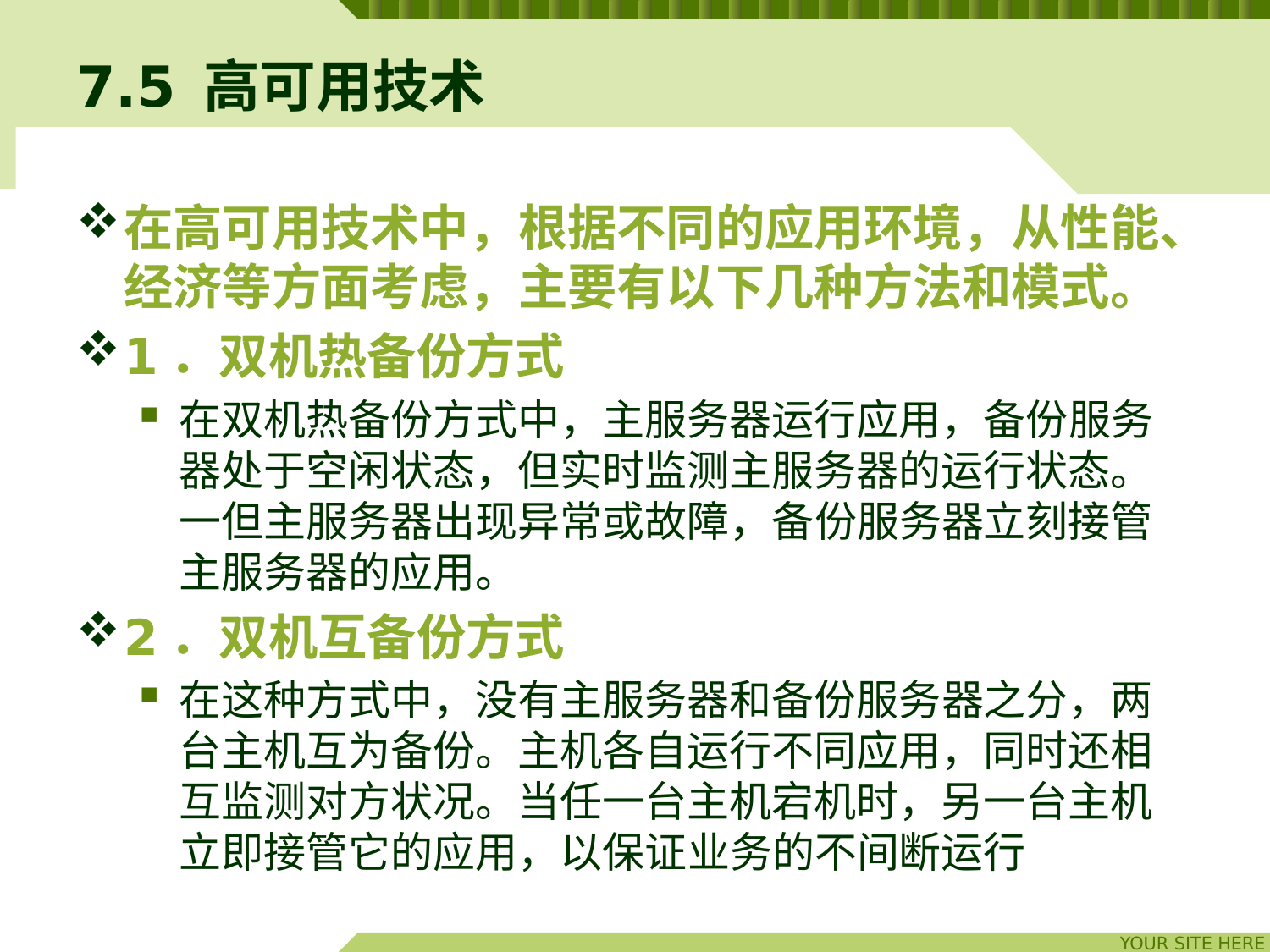

# 7.5	高可用技术
在高可用技术中，根据不同的应用环境，从性能、经济等方面考虑，主要有以下几种方法和模式。
1．双机热备份方式
在双机热备份方式中，主服务器运行应用，备份服务器处于空闲状态，但实时监测主服务器的运行状态。一但主服务器出现异常或故障，备份服务器立刻接管主服务器的应用。
2．双机互备份方式
在这种方式中，没有主服务器和备份服务器之分，两台主机互为备份。主机各自运行不同应用，同时还相互监测对方状况。当任一台主机宕机时，另一台主机立即接管它的应用，以保证业务的不间断运行